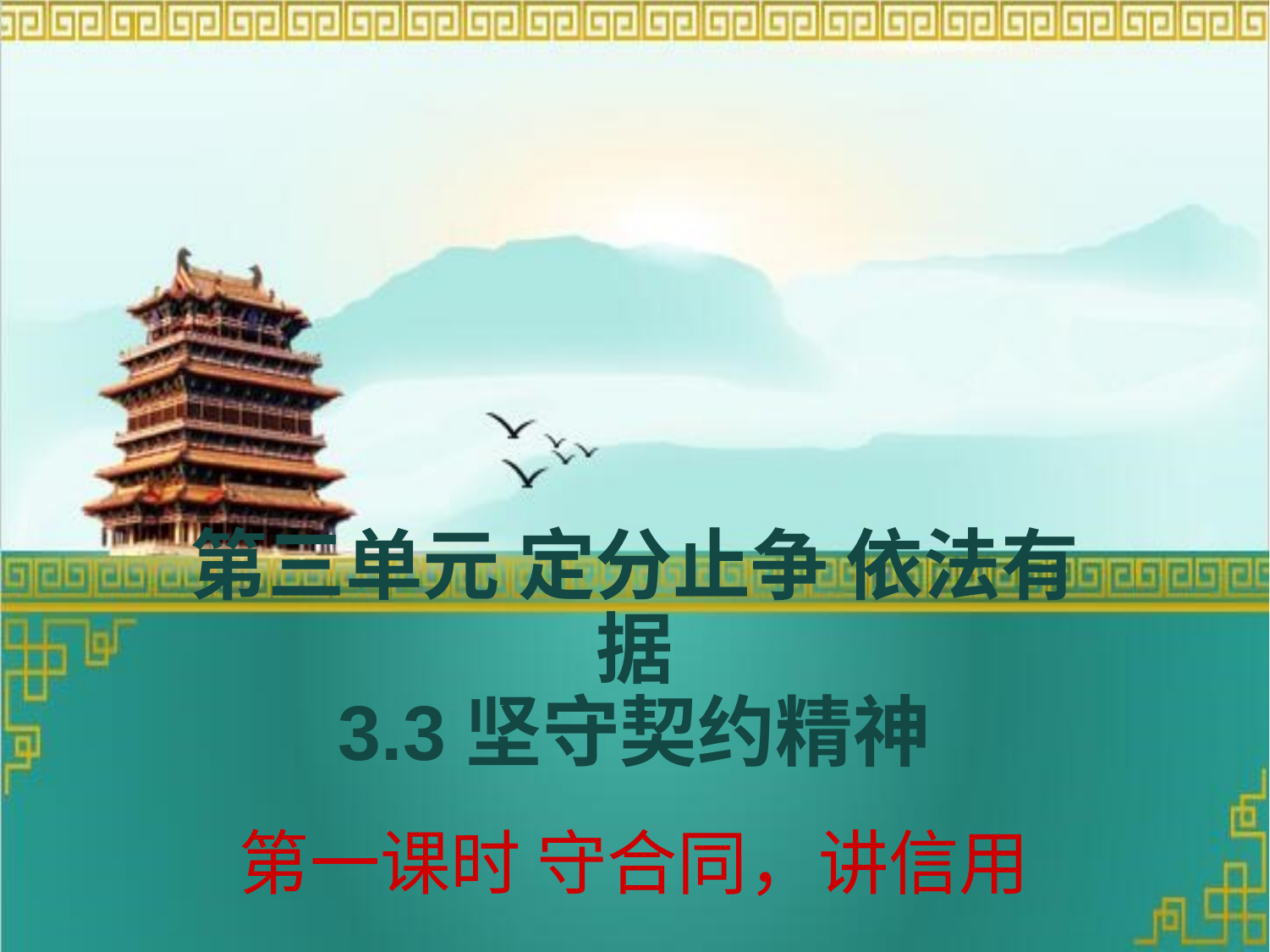

# 第三单元 定分止争 依法有据 3.3坚守契约精神
第一课时 守合同，讲信用